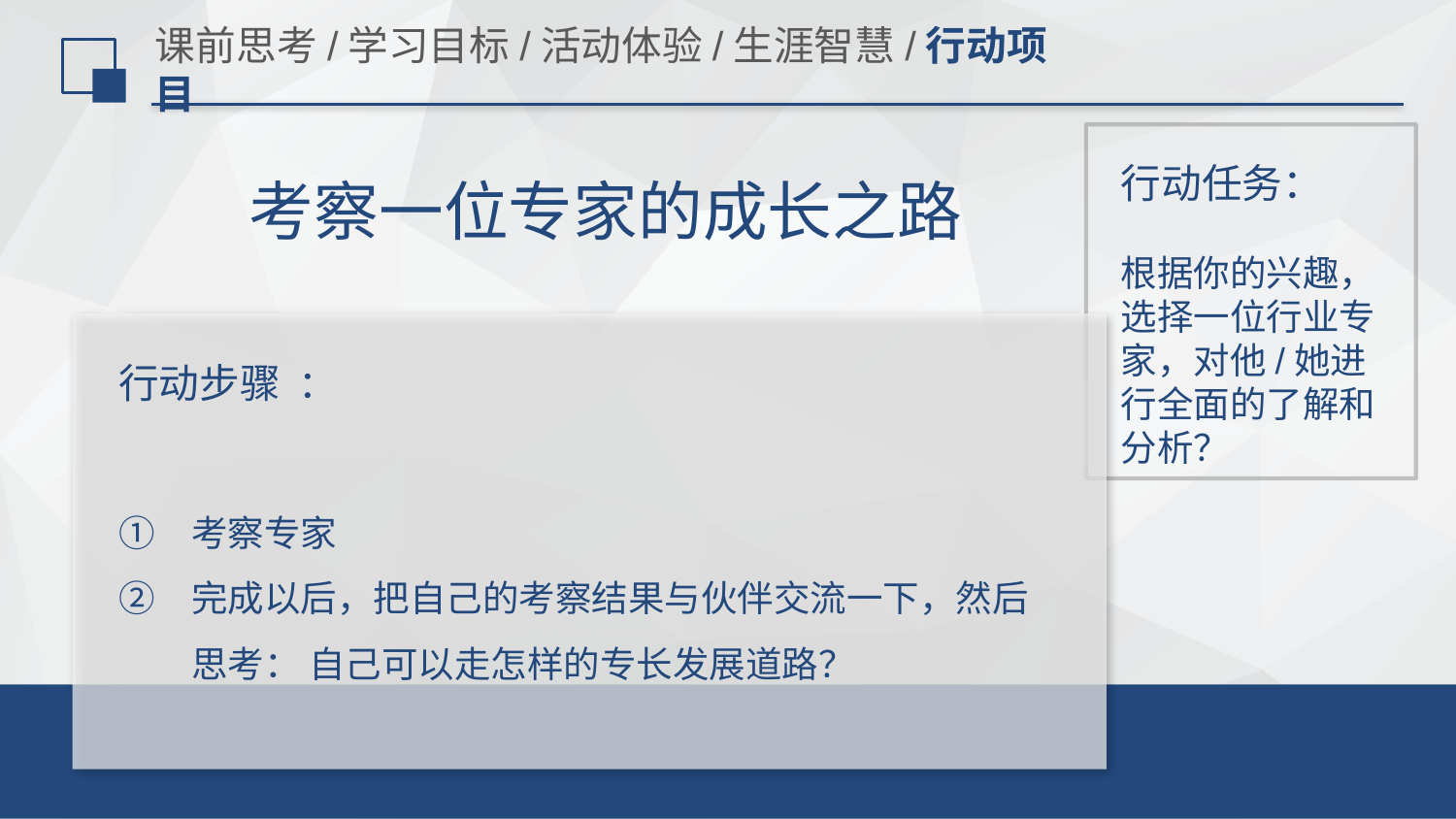

# 课前思考/学习目标/活动体验/生涯智慧/行动项目

行动任务：
考察一位专家的成长之路
根据你的兴趣，选择一位行业专家，对他/她进行全面的了解和分析？

行动步骤  ：

考察专家
完成以后，把自己的考察结果与伙伴交流一下，然后思考： 自己可以走怎样的专长发展道路？